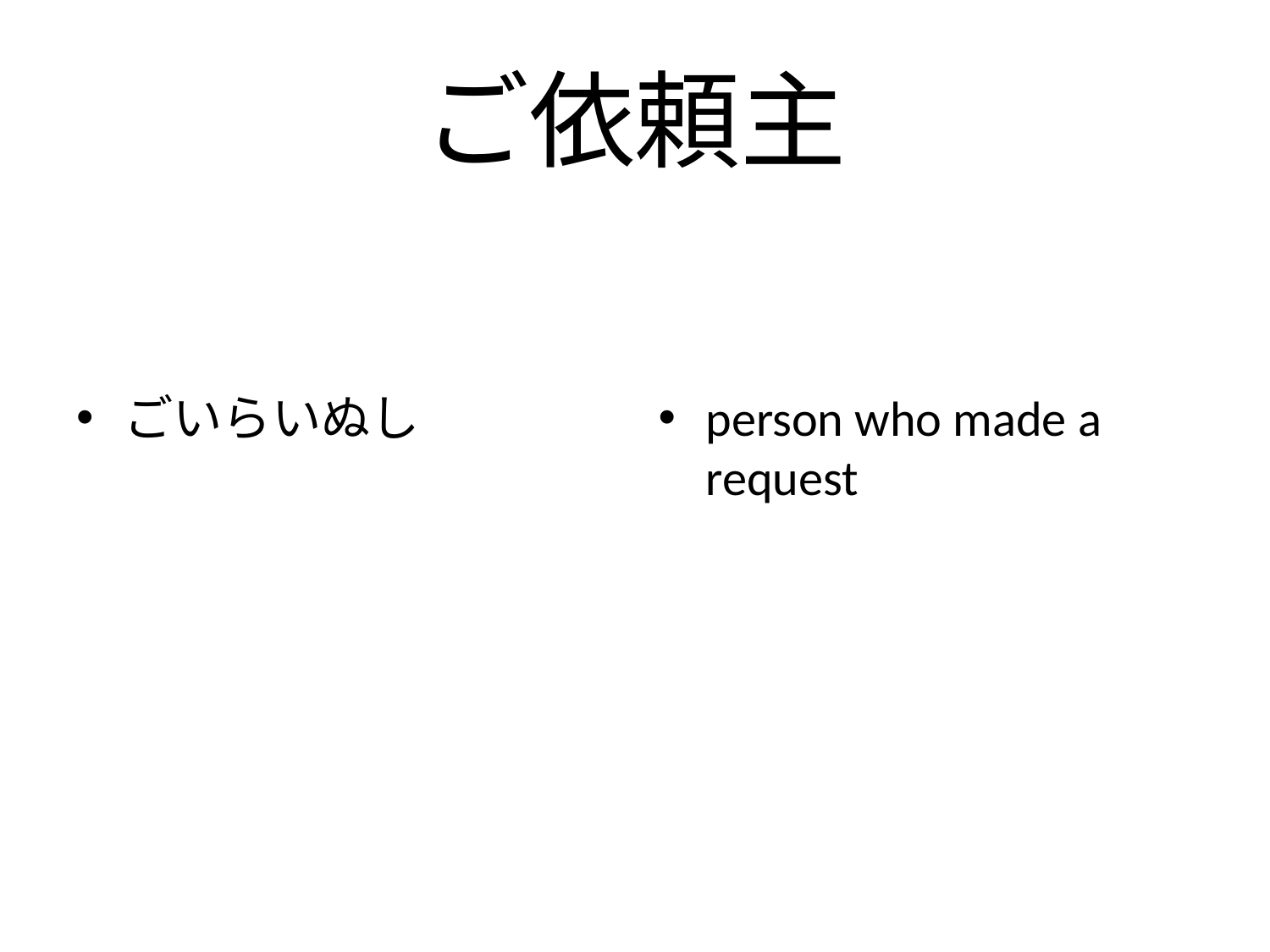

# ご依頼主
ごいらいぬし
person who made a request